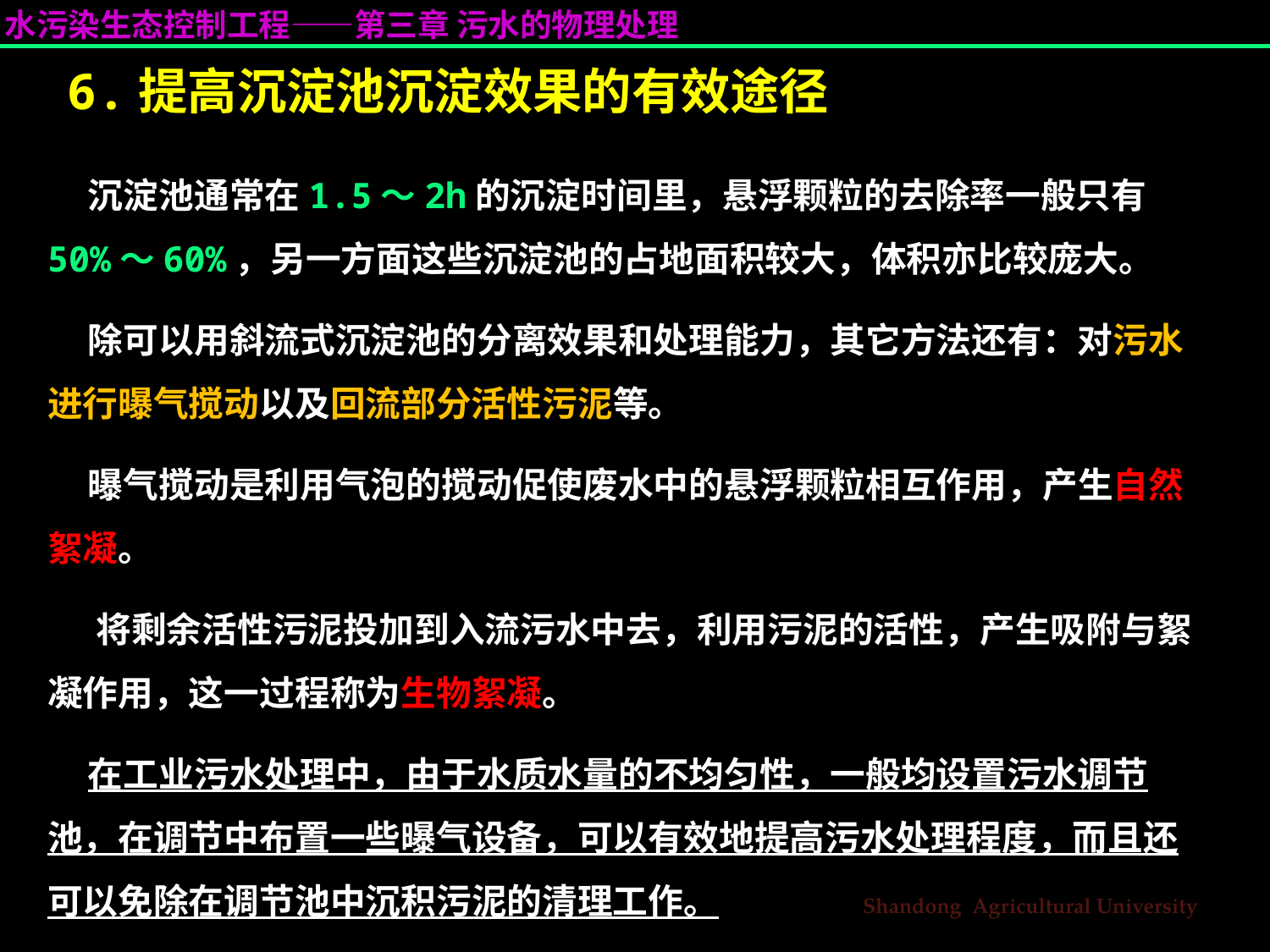

6.提高沉淀池沉淀效果的有效途径
    沉淀池通常在1.5～2h的沉淀时间里，悬浮颗粒的去除率一般只有50%～60%，另一方面这些沉淀池的占地面积较大，体积亦比较庞大。
    除可以用斜流式沉淀池的分离效果和处理能力，其它方法还有：对污水进行曝气搅动以及回流部分活性污泥等。
    曝气搅动是利用气泡的搅动促使废水中的悬浮颗粒相互作用，产生自然絮凝。
     将剩余活性污泥投加到入流污水中去，利用污泥的活性，产生吸附与絮凝作用，这一过程称为生物絮凝。
    在工业污水处理中，由于水质水量的不均匀性，一般均设置污水调节池，在调节中布置一些曝气设备，可以有效地提高污水处理程度，而且还可以免除在调节池中沉积污泥的清理工作。